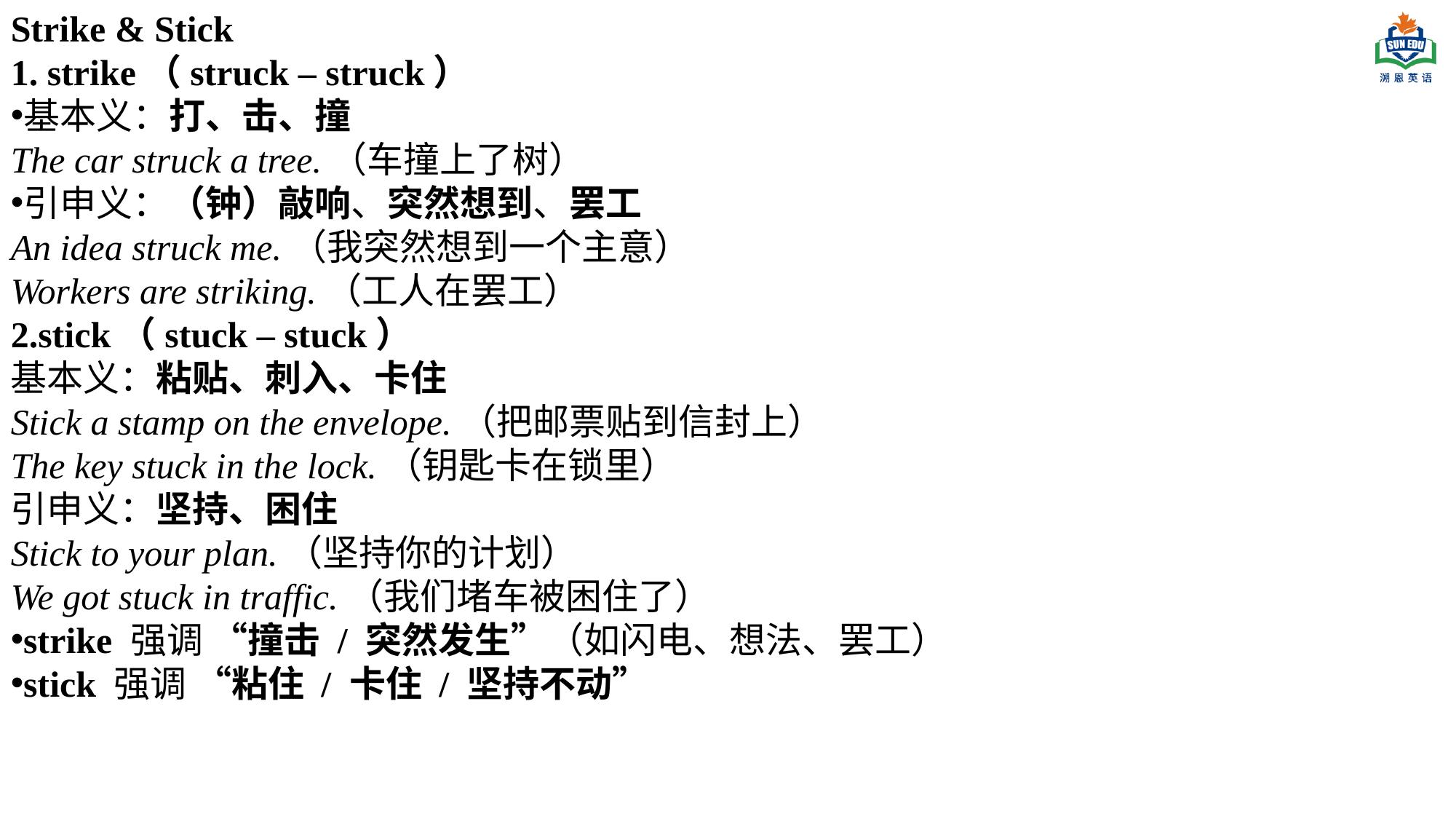

Strike & Stick
1. strike（struck – struck）
基本义：打、击、撞
The car struck a tree.（车撞上了树）
引申义：（钟）敲响、突然想到、罢工
An idea struck me.（我突然想到一个主意）
Workers are striking.（工人在罢工）
2.stick（stuck – stuck）
基本义：粘贴、刺入、卡住
Stick a stamp on the envelope.（把邮票贴到信封上）
The key stuck in the lock.（钥匙卡在锁里）
引申义：坚持、困住
Stick to your plan.（坚持你的计划）
We got stuck in traffic.（我们堵车被困住了）
strike 强调 “撞击 / 突然发生”（如闪电、想法、罢工）
stick 强调 “粘住 / 卡住 / 坚持不动”